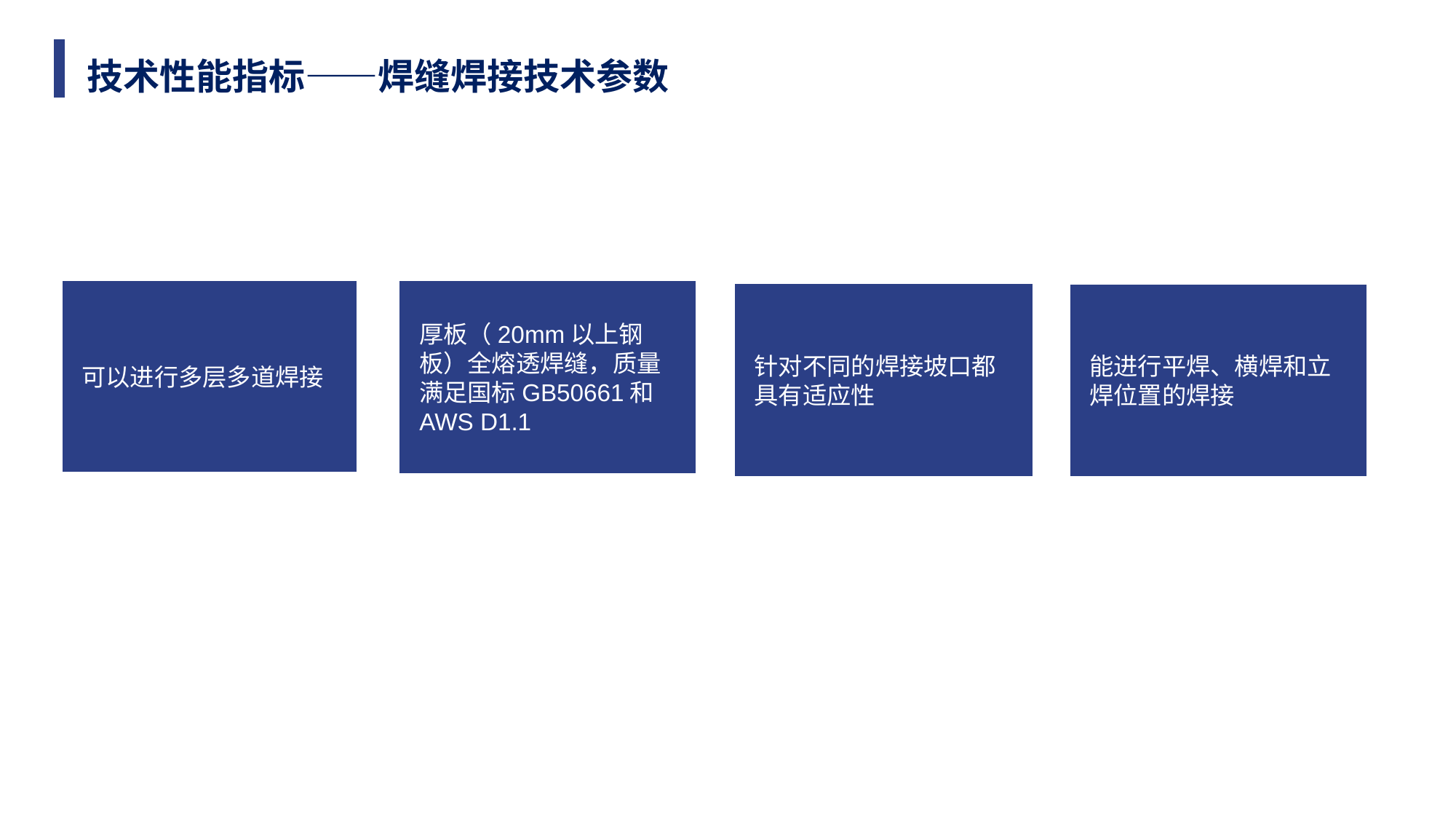

技术性能指标——焊缝焊接技术参数

可以进行多层多道焊接
厚板（20mm以上钢板）全熔透焊缝，质量满足国标GB50661和AWS D1.1
针对不同的焊接坡口都具有适应性
能进行平焊、横焊和立焊位置的焊接